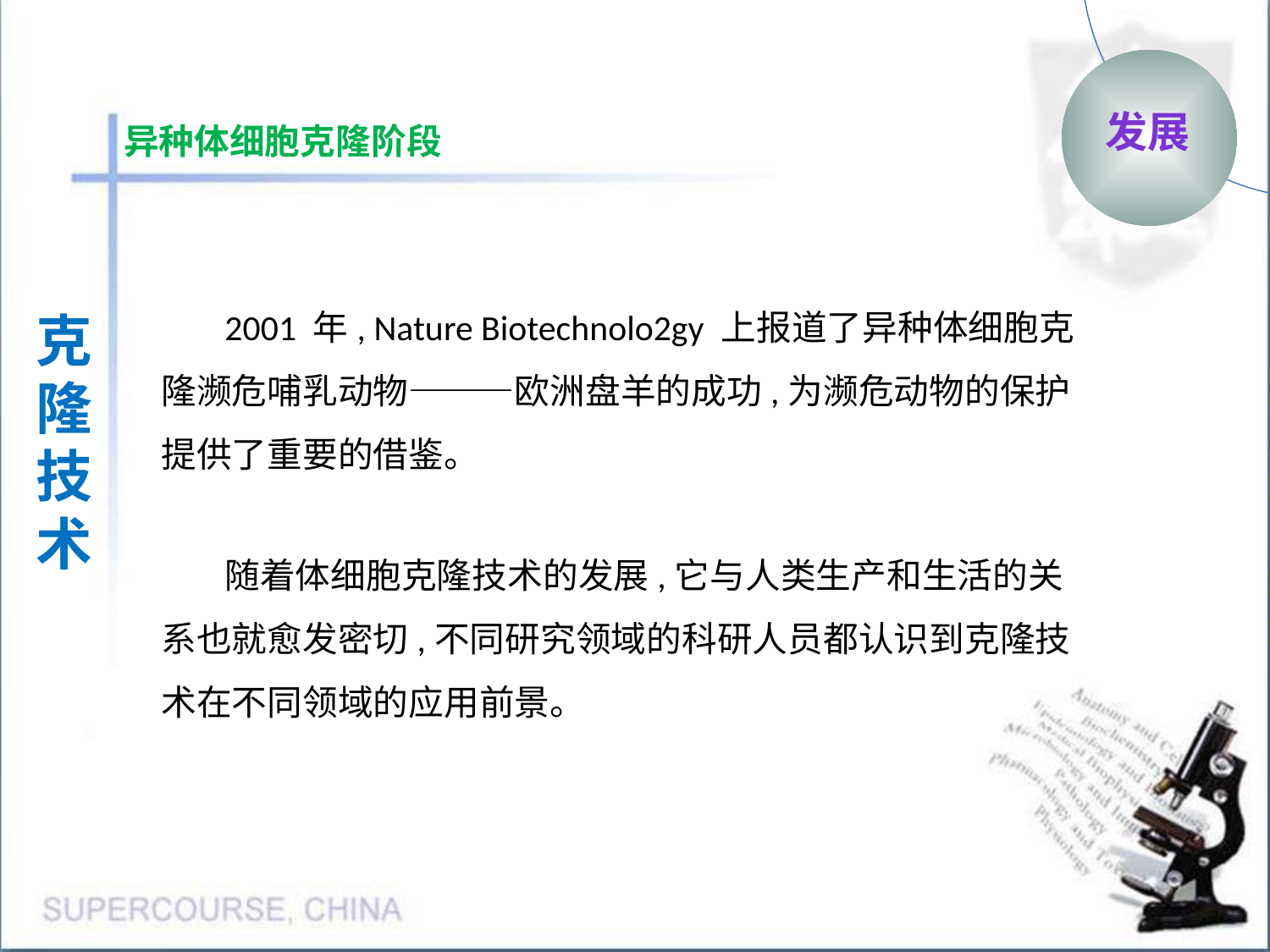

发展
异种体细胞克隆阶段
2001 年, Nature Biotechnolo2gy 上报道了异种体细胞克隆濒危哺乳动物———欧洲盘羊的成功,为濒危动物的保护提供了重要的借鉴。
克隆
技术
随着体细胞克隆技术的发展,它与人类生产和生活的关系也就愈发密切,不同研究领域的科研人员都认识到克隆技术在不同领域的应用前景。